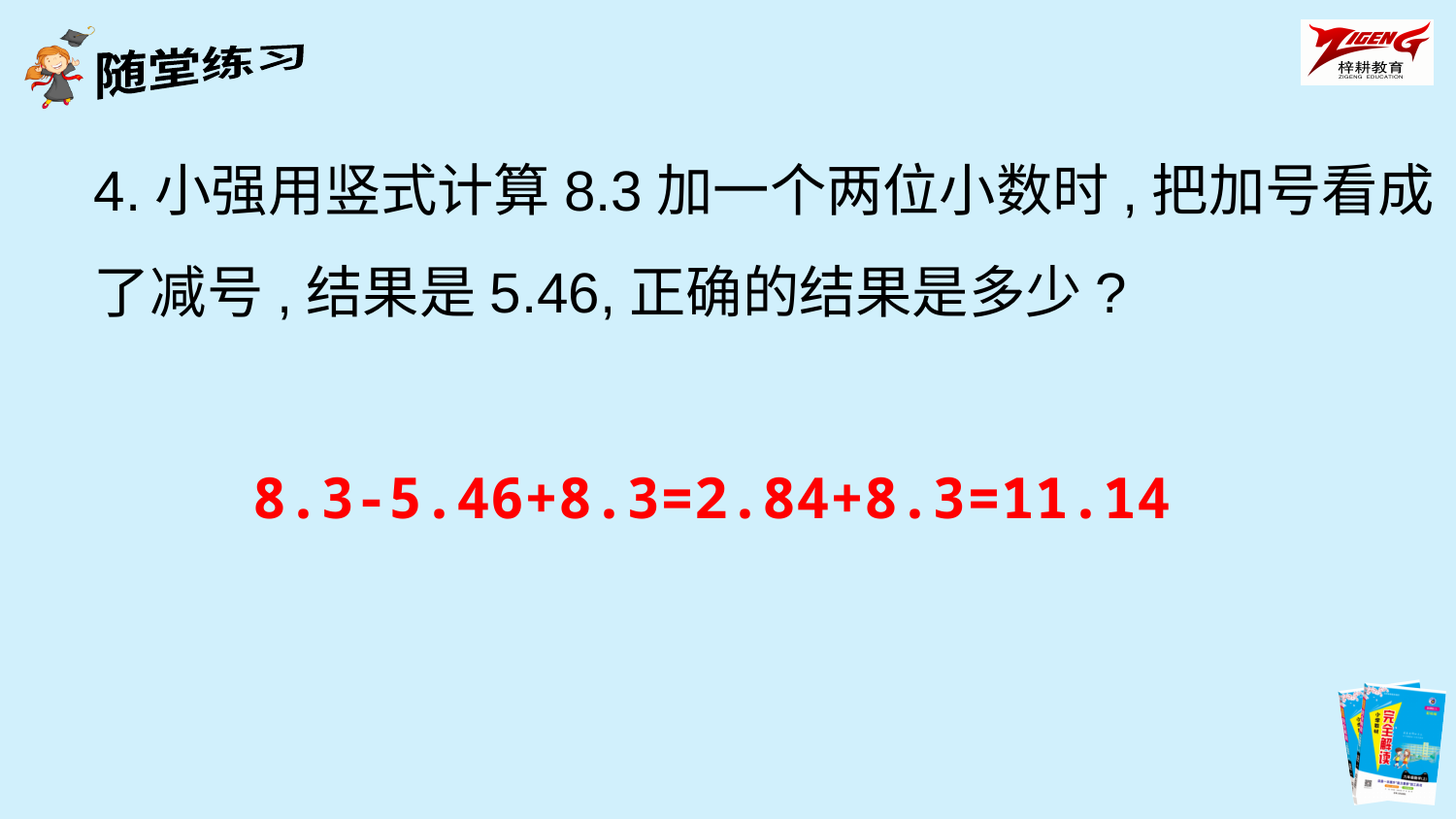

4.小强用竖式计算8.3加一个两位小数时,把加号看成了减号,结果是5.46,正确的结果是多少?
8.3-5.46+8.3=2.84+8.3=11.14